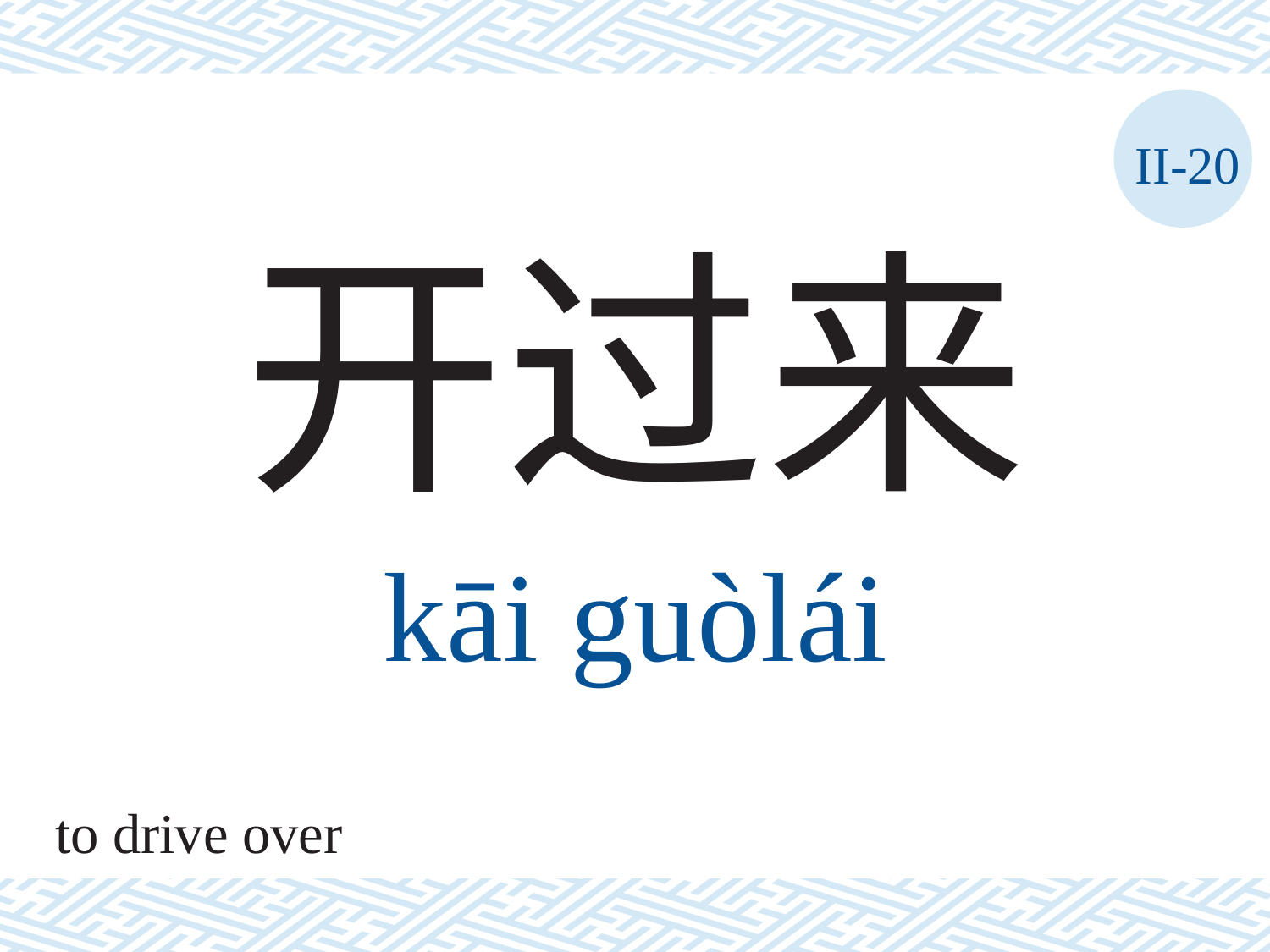

II-20
开过来
kāi	guòlái
to drive over